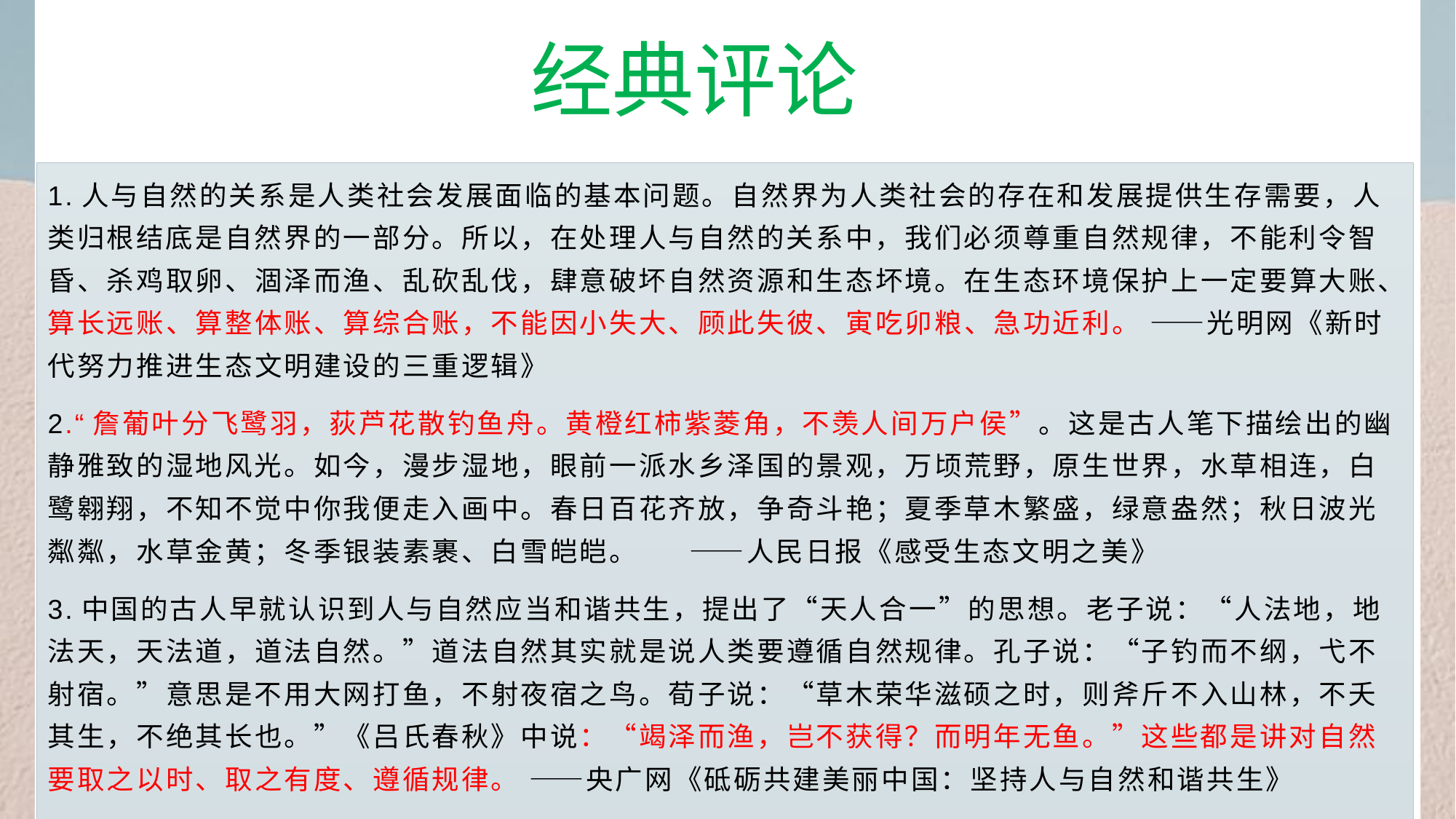

经典评论
1.人与自然的关系是人类社会发展面临的基本问题。自然界为人类社会的存在和发展提供生存需要，人类归根结底是自然界的一部分。所以，在处理人与自然的关系中，我们必须尊重自然规律，不能利令智昏、杀鸡取卵、涸泽而渔、乱砍乱伐，肆意破坏自然资源和生态坏境。在生态环境保护上一定要算大账、算长远账、算整体账、算综合账，不能因小失大、顾此失彼、寅吃卯粮、急功近利。 ——光明网《新时代努力推进生态文明建设的三重逻辑》
2.“詹葡叶分飞鹭羽，荻芦花散钓鱼舟。黄橙红柿紫菱角，不羡人间万户侯”。这是古人笔下描绘出的幽静雅致的湿地风光。如今，漫步湿地，眼前一派水乡泽国的景观，万顷荒野，原生世界，水草相连，白鹭翱翔，不知不觉中你我便走入画中。春日百花齐放，争奇斗艳；夏季草木繁盛，绿意盎然；秋日波光粼粼，水草金黄；冬季银装素裹、白雪皑皑。      ——人民日报《感受生态文明之美》
3.中国的古人早就认识到人与自然应当和谐共生，提出了“天人合一”的思想。老子说：“人法地，地法天，天法道，道法自然。”道法自然其实就是说人类要遵循自然规律。孔子说：“子钓而不纲，弋不射宿。”意思是不用大网打鱼，不射夜宿之鸟。荀子说：“草木荣华滋硕之时，则斧斤不入山林，不夭其生，不绝其长也。”《吕氏春秋》中说：“竭泽而渔，岂不获得？而明年无鱼。”这些都是讲对自然要取之以时、取之有度、遵循规律。 ——央广网《砥砺共建美丽中国：坚持人与自然和谐共生》